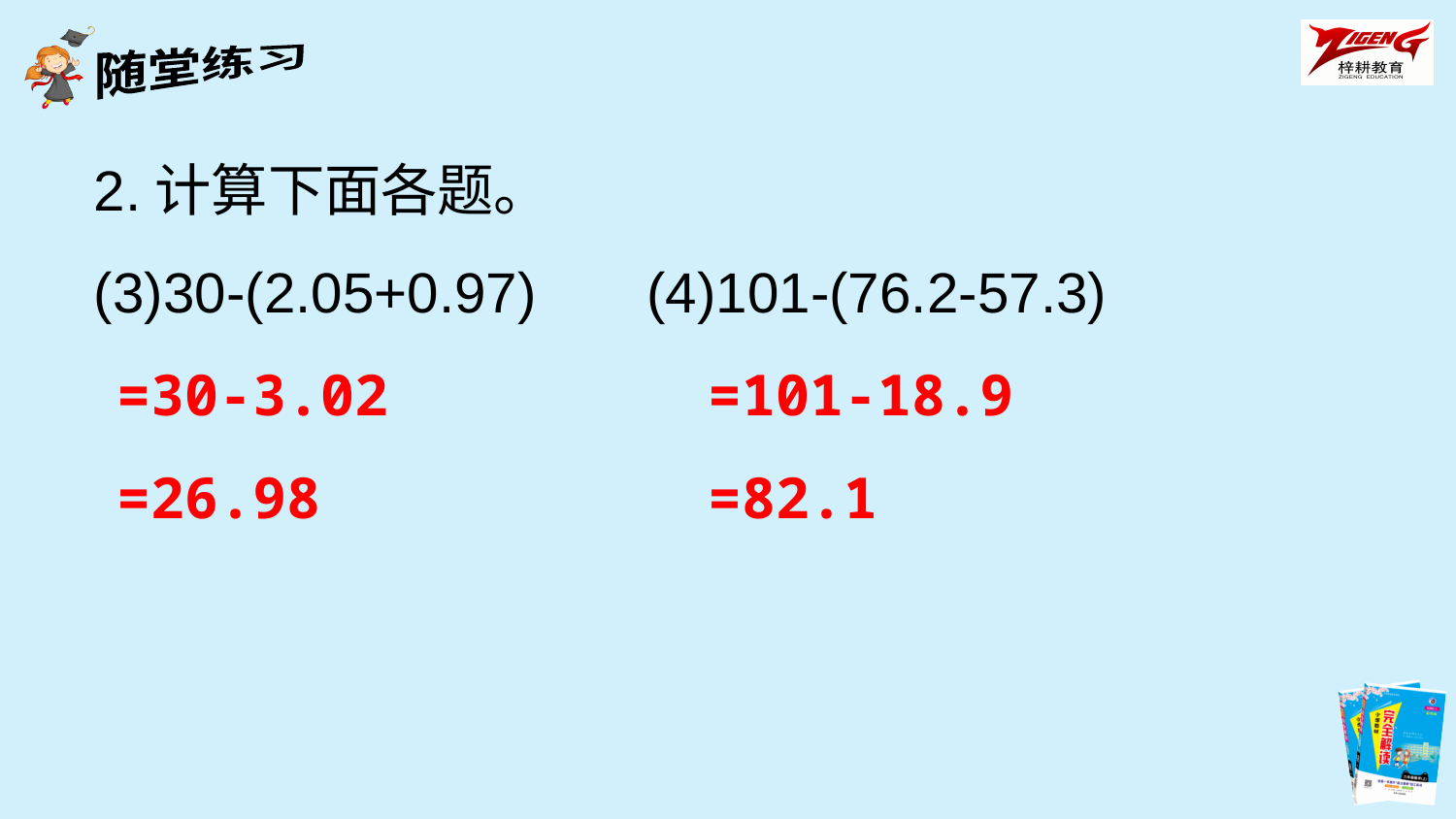

2.计算下面各题。
(3)30-(2.05+0.97)       (4)101-(76.2-57.3)
=30-3.02
=101-18.9
=26.98
=82.1